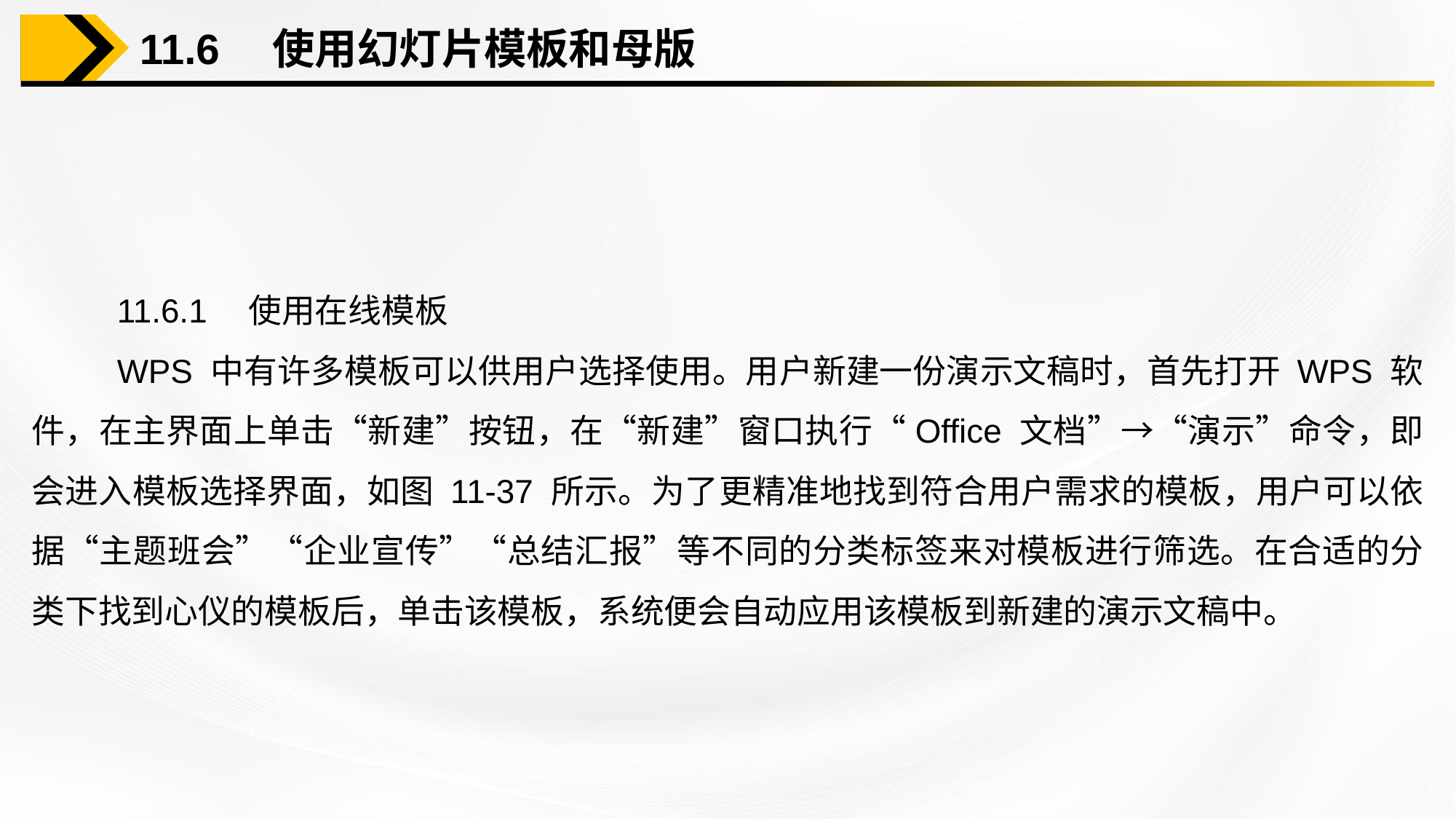

11.6　使用幻灯片模板和母版
11.6.1　使用在线模板
WPS 中有许多模板可以供用户选择使用。用户新建一份演示文稿时，首先打开 WPS 软件，在主界面上单击“新建”按钮，在“新建”窗口执行“Office 文档”→“演示”命令，即会进入模板选择界面，如图 11-37 所示。为了更精准地找到符合用户需求的模板，用户可以依据“主题班会”“企业宣传”“总结汇报”等不同的分类标签来对模板进行筛选。在合适的分类下找到心仪的模板后，单击该模板，系统便会自动应用该模板到新建的演示文稿中。